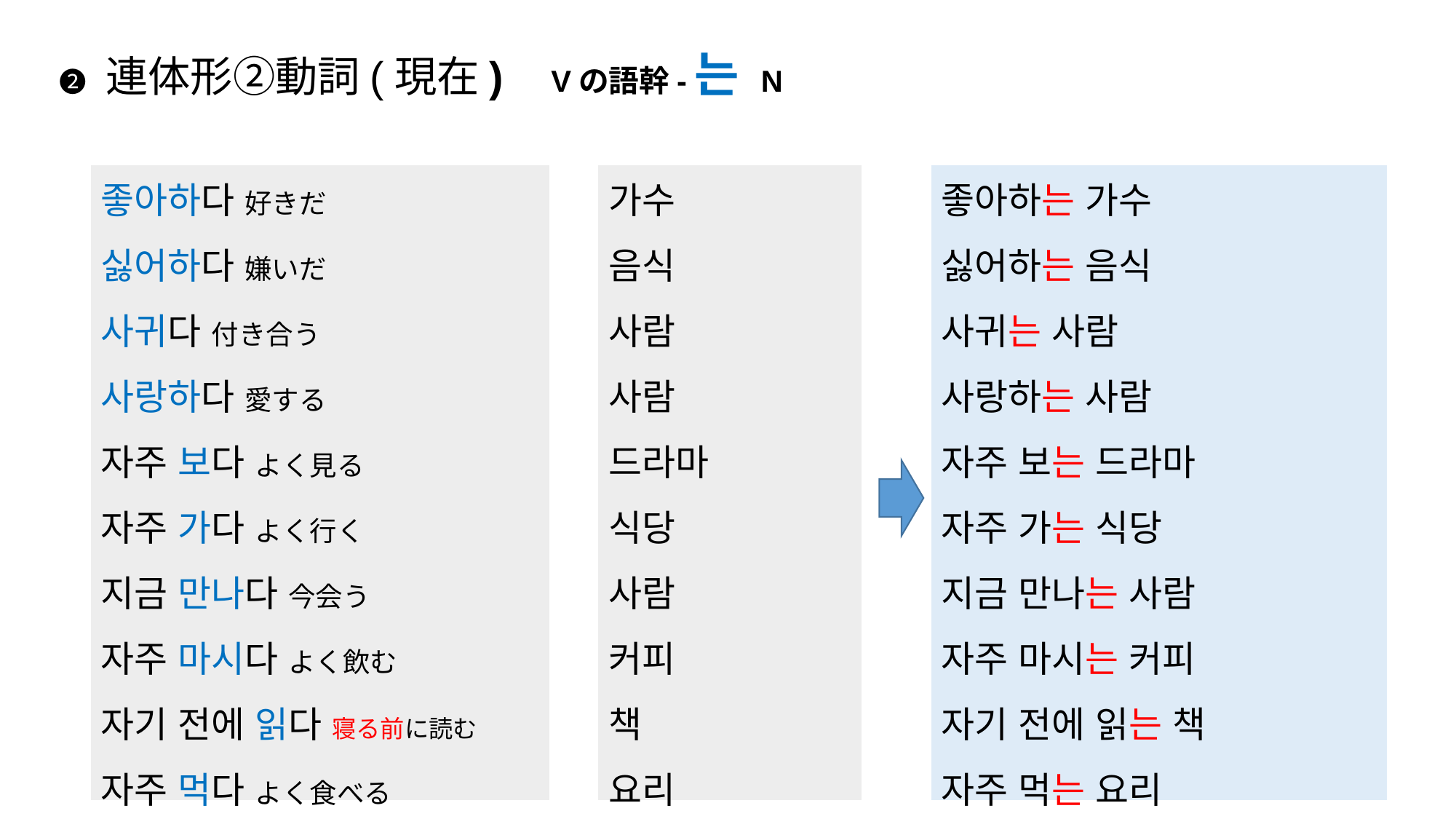

# ❷ 連体形②動詞(現在)    Vの語幹-는 N
좋아하다 好きだ
싫어하다 嫌いだ
사귀다 付き合う
사랑하다 愛する
자주 보다 よく見る
자주 가다 よく行く
지금 만나다 今会う
자주 마시다 よく飲む
자기 전에 읽다 寝る前に読む
자주 먹다 よく食べる
가수
음식
사람
사람
드라마
식당
사람
커피
책
요리
좋아하는 가수
싫어하는 음식
사귀는 사람
사랑하는 사람
자주 보는 드라마
자주 가는 식당
지금 만나는 사람
자주 마시는 커피
자기 전에 읽는 책
자주 먹는 요리